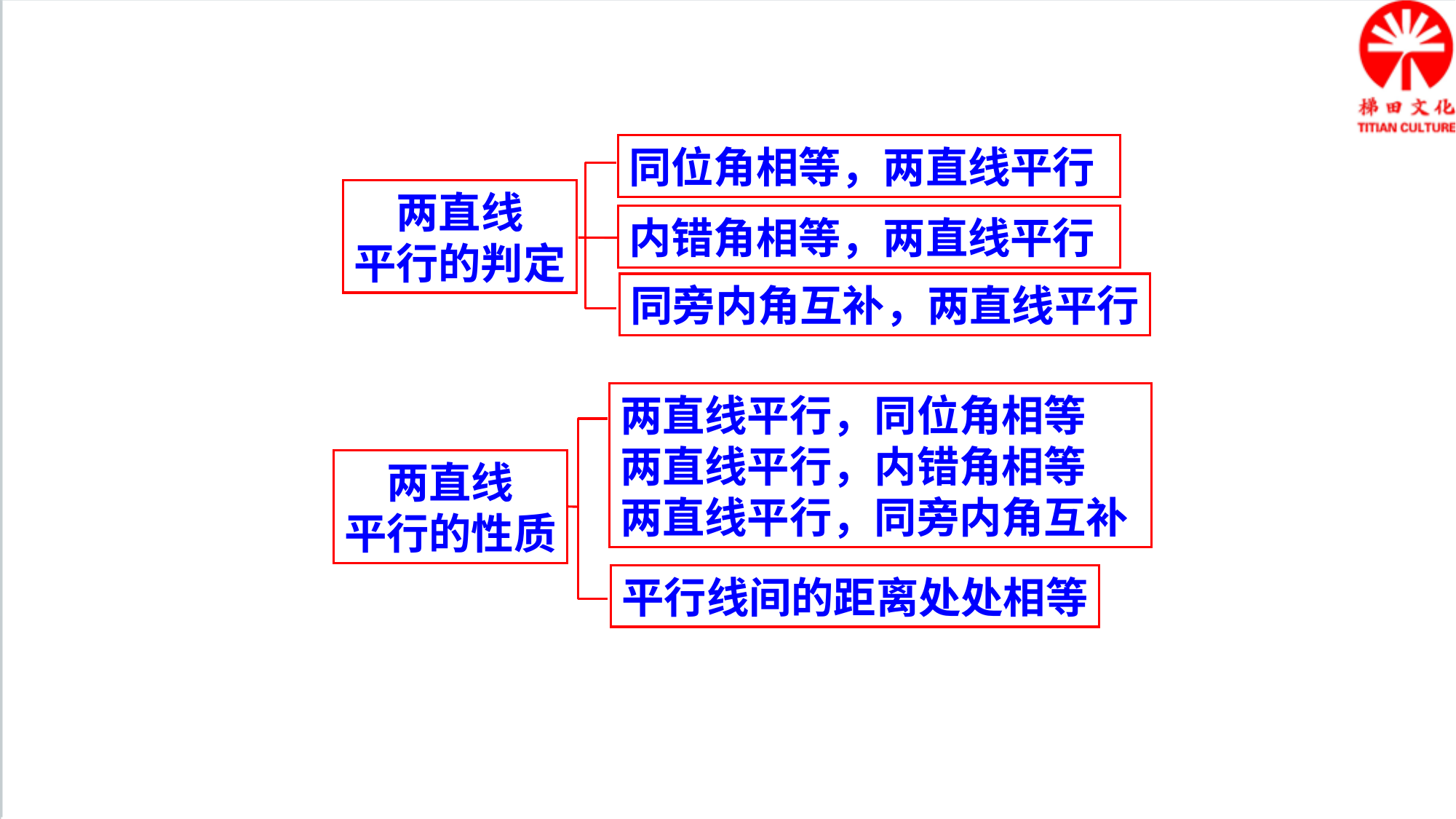

同位角相等，两直线平行

两直线
平行的判定
内错角相等，两直线平行

同旁内角互补，两直线平行
两直线平行，同位角相等
两直线平行，内错角相等
两直线平行，同旁内角互补

两直线
平行的性质

平行线间的距离处处相等